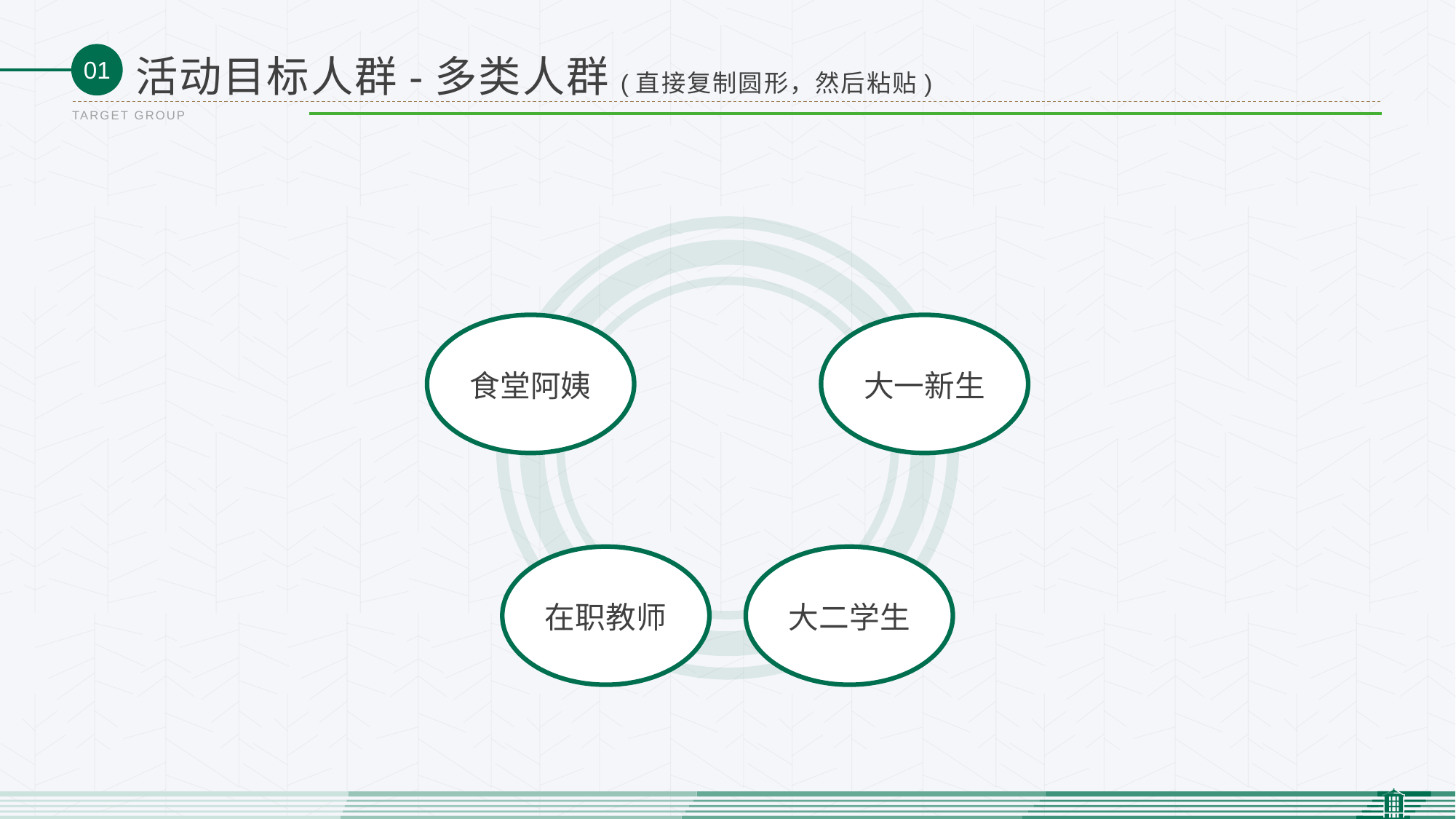

活动目标人群-多类人群(直接复制圆形，然后粘贴)
TARGET GROUP
大一新生
大二学生
在职教师
食堂阿姨